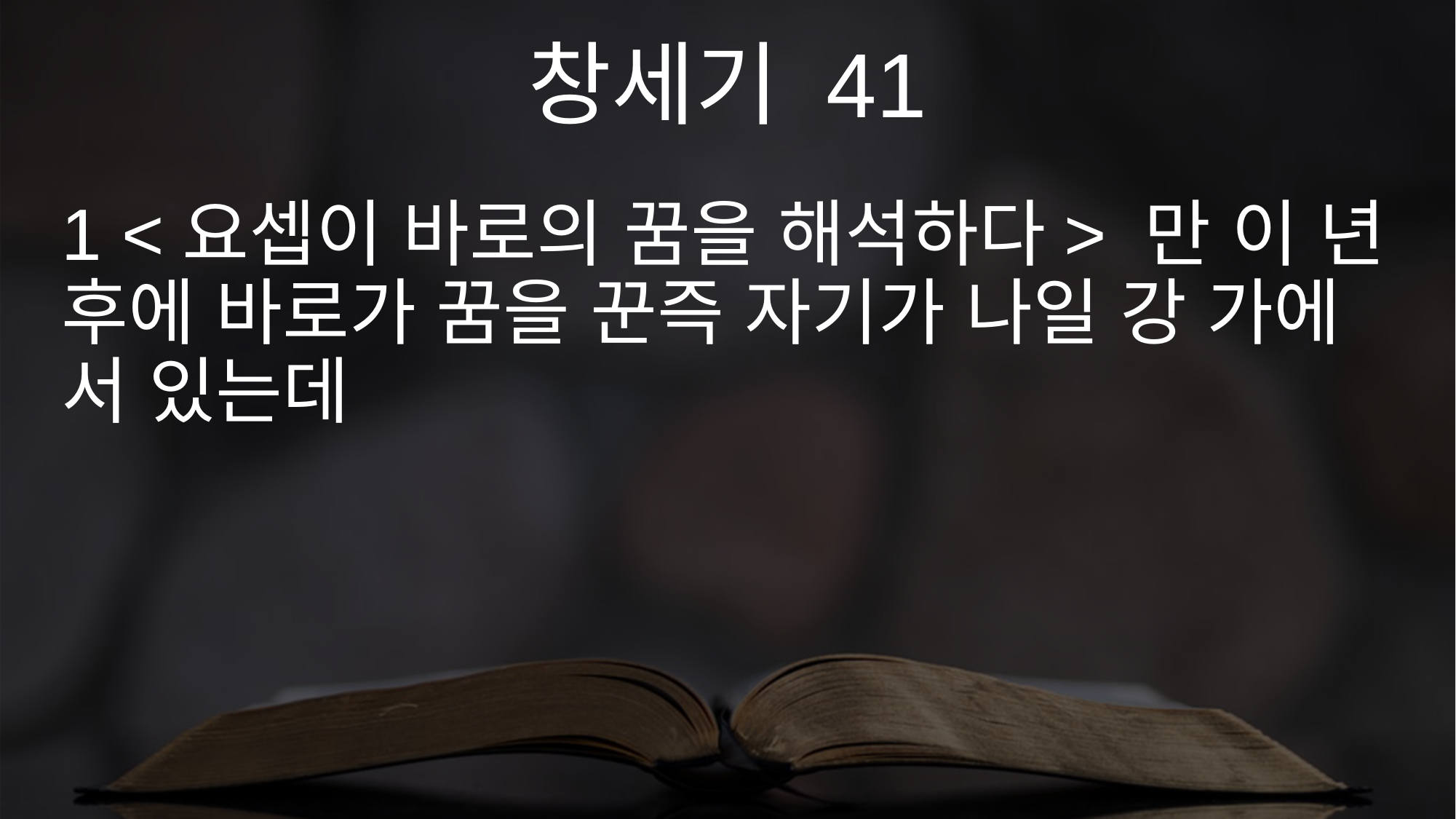

창세기 41
1 <요셉이 바로의 꿈을 해석하다> 만 이 년 후에 바로가 꿈을 꾼즉 자기가 나일 강 가에 서 있는데